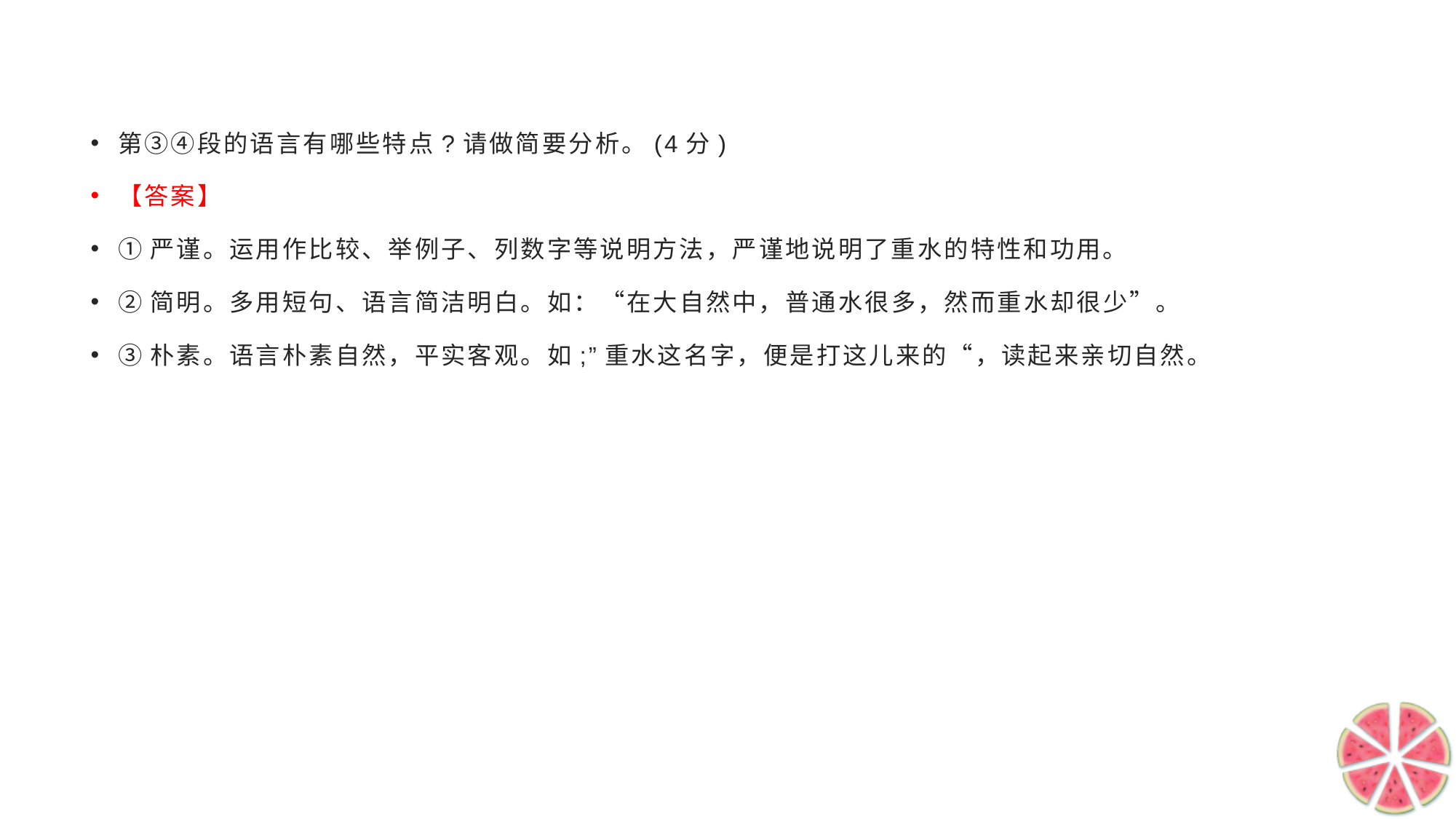

#
第③④段的语言有哪些特点?请做简要分析。(4分)
【答案】
①严谨。运用作比较、举例子、列数字等说明方法，严谨地说明了重水的特性和功用。
②简明。多用短句、语言简洁明白。如：“在大自然中，普通水很多，然而重水却很少”。
③朴素。语言朴素自然，平实客观。如;”重水这名字，便是打这儿来的“，读起来亲切自然。